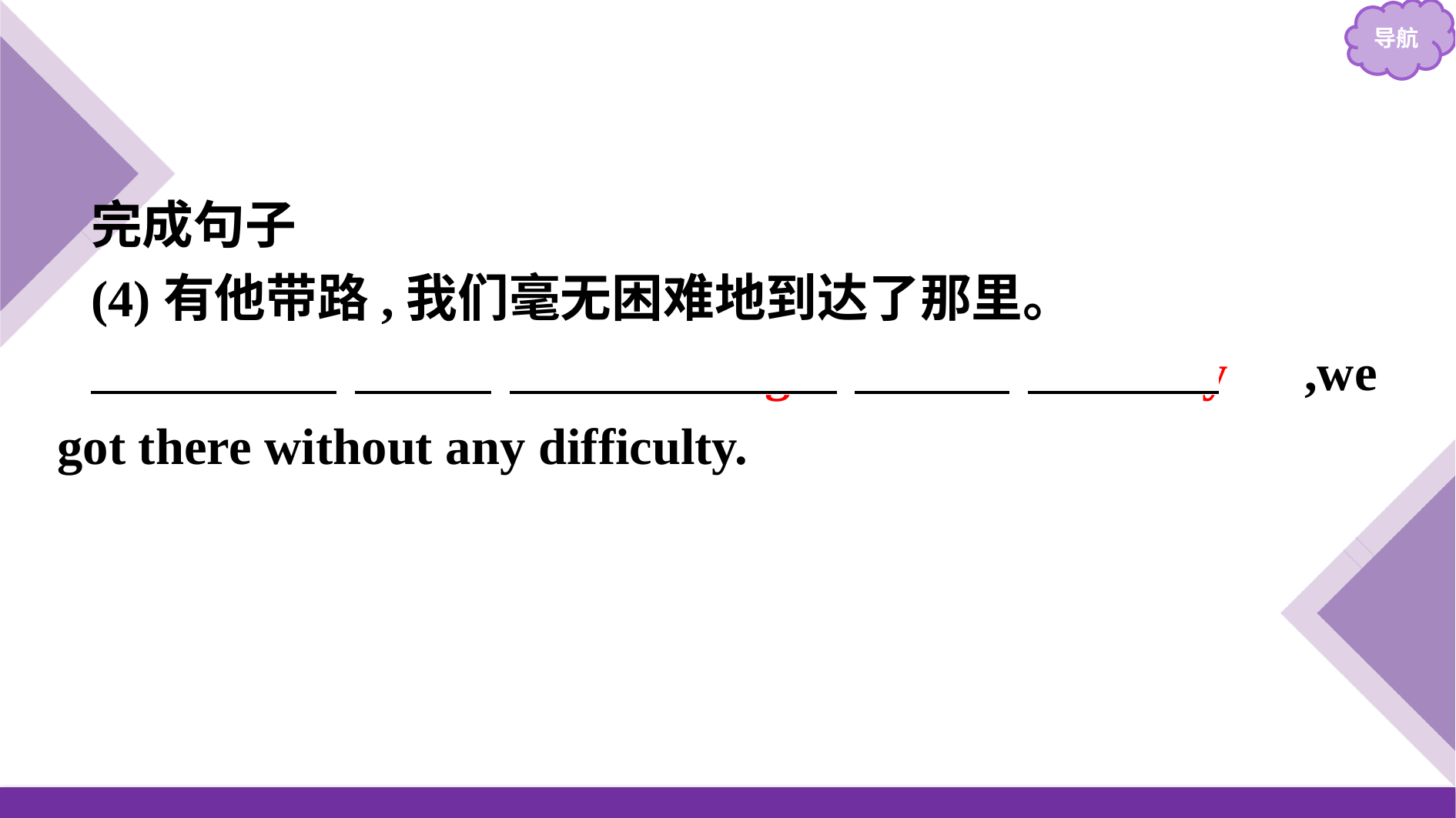

完成句子
(4)有他带路,我们毫无困难地到达了那里。
　With　 　him　 　leading　 　the　 　way　,we got there without any difficulty.